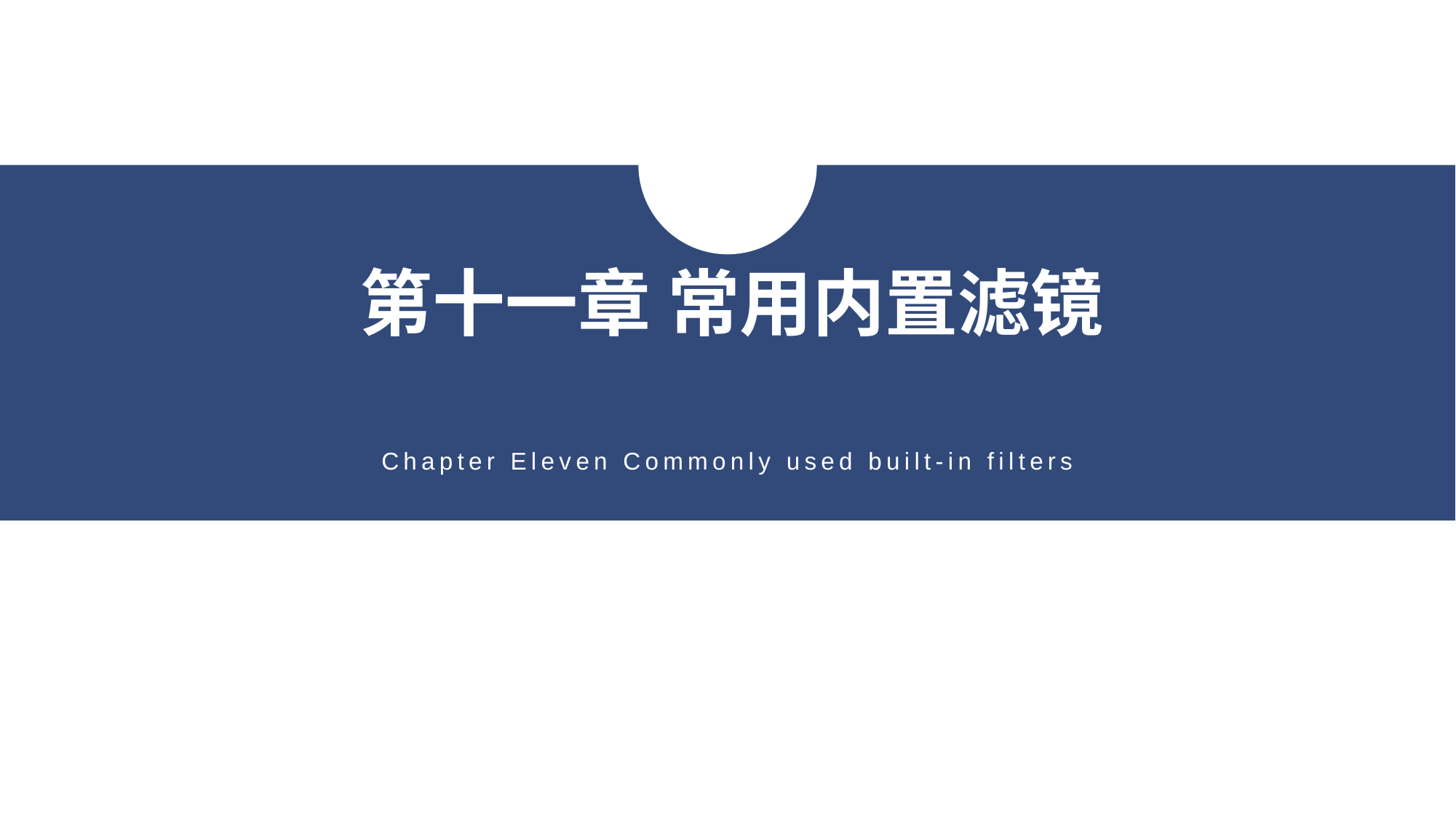

第十一章 常用内置滤镜
Chapter Eleven Commonly used built-in filters